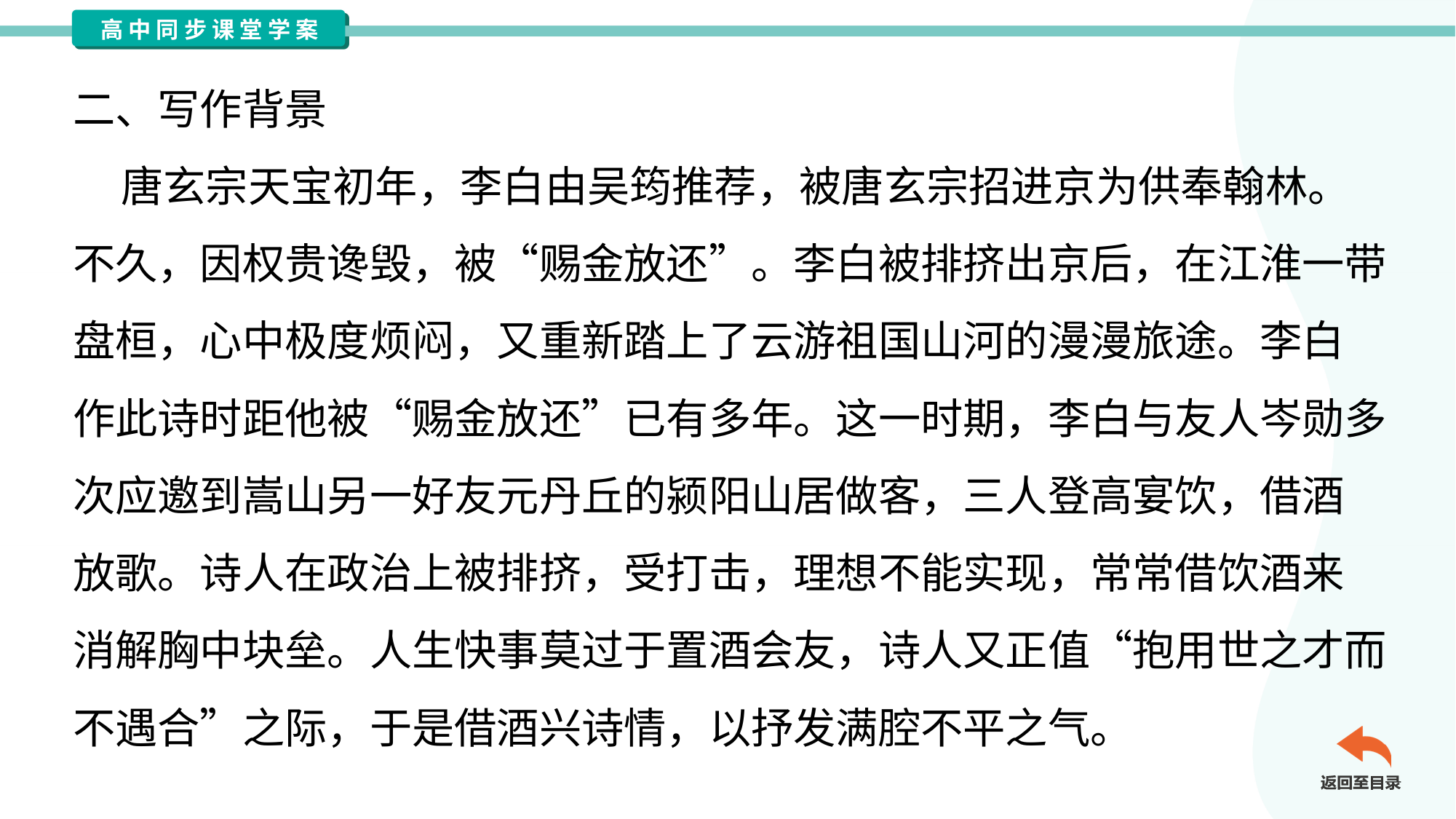

二、写作背景
    唐玄宗天宝初年，李白由吴筠推荐，被唐玄宗招进京为供奉翰林。
不久，因权贵谗毁，被“赐金放还”。李白被排挤出京后，在江淮一带
盘桓，心中极度烦闷，又重新踏上了云游祖国山河的漫漫旅途。李白
作此诗时距他被“赐金放还”已有多年。这一时期，李白与友人岑勋多
次应邀到嵩山另一好友元丹丘的颍阳山居做客，三人登高宴饮，借酒
放歌。诗人在政治上被排挤，受打击，理想不能实现，常常借饮酒来
消解胸中块垒。人生快事莫过于置酒会友，诗人又正值“抱用世之才而
不遇合”之际，于是借酒兴诗情，以抒发满腔不平之气。